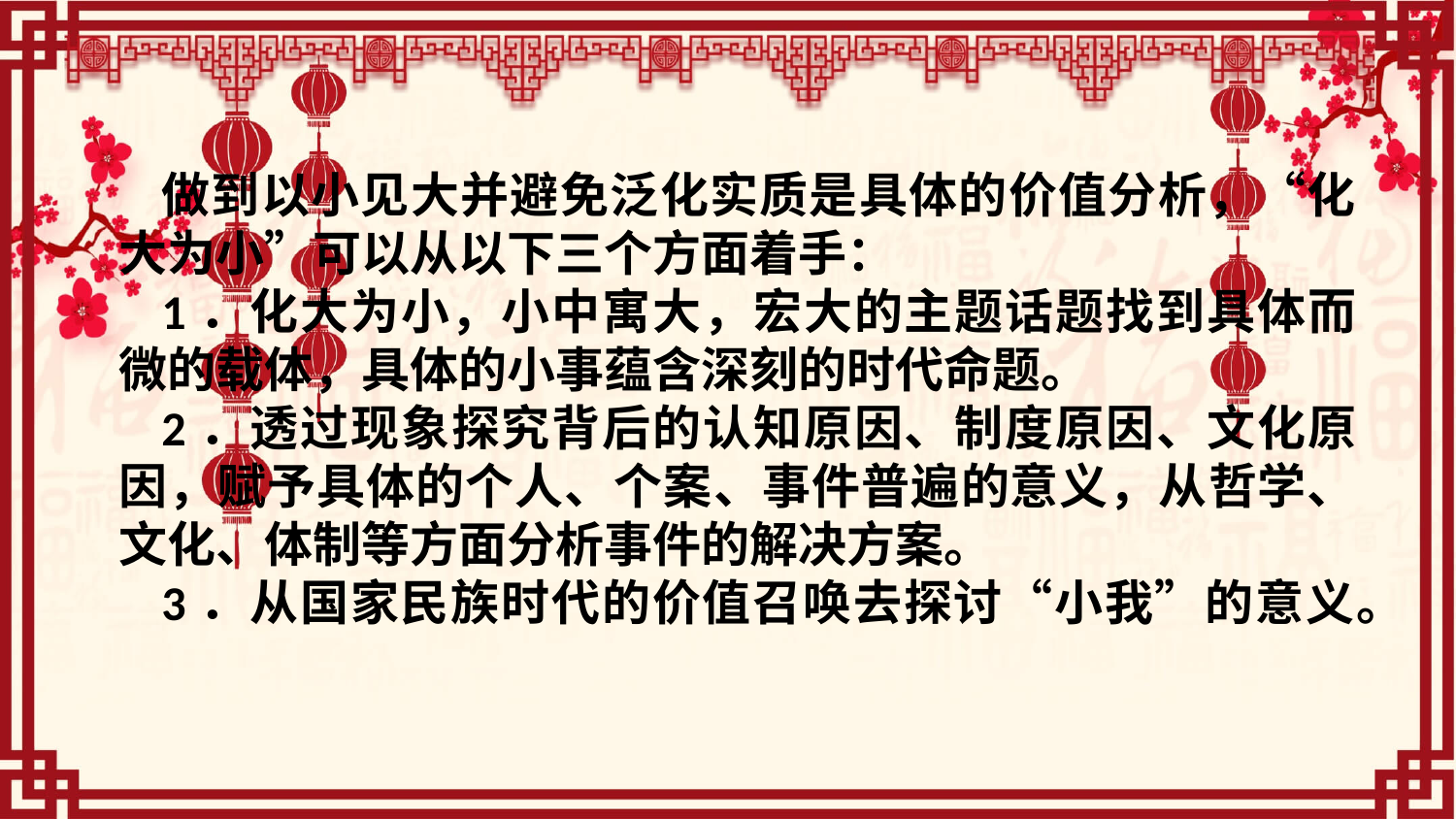

做到以小见大并避免泛化实质是具体的价值分析，“化大为小”可以从以下三个方面着手：
1．化大为小，小中寓大，宏大的主题话题找到具体而微的载体，具体的小事蕴含深刻的时代命题。
2．透过现象探究背后的认知原因、制度原因、文化原因，赋予具体的个人、个案、事件普遍的意义，从哲学、文化、体制等方面分析事件的解决方案。
3．从国家民族时代的价值召唤去探讨“小我”的意义。